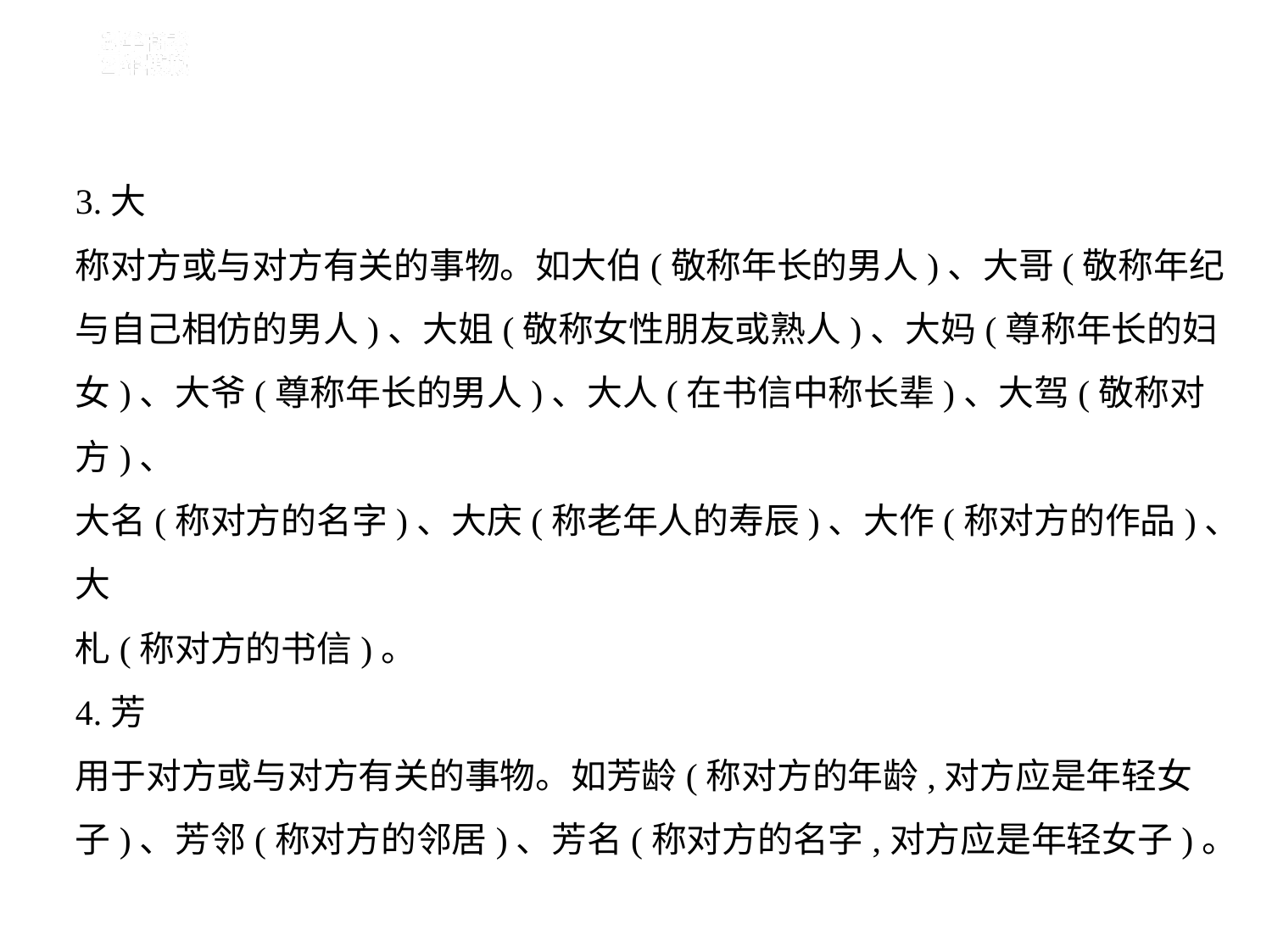

3.大
称对方或与对方有关的事物。如大伯(敬称年长的男人)、大哥(敬称年纪
与自己相仿的男人)、大姐(敬称女性朋友或熟人)、大妈(尊称年长的妇
女)、大爷(尊称年长的男人)、大人(在书信中称长辈)、大驾(敬称对方)、
大名(称对方的名字)、大庆(称老年人的寿辰)、大作(称对方的作品)、大
札(称对方的书信)。
4.芳
用于对方或与对方有关的事物。如芳龄(称对方的年龄,对方应是年轻女
子)、芳邻(称对方的邻居)、芳名(称对方的名字,对方应是年轻女子)。